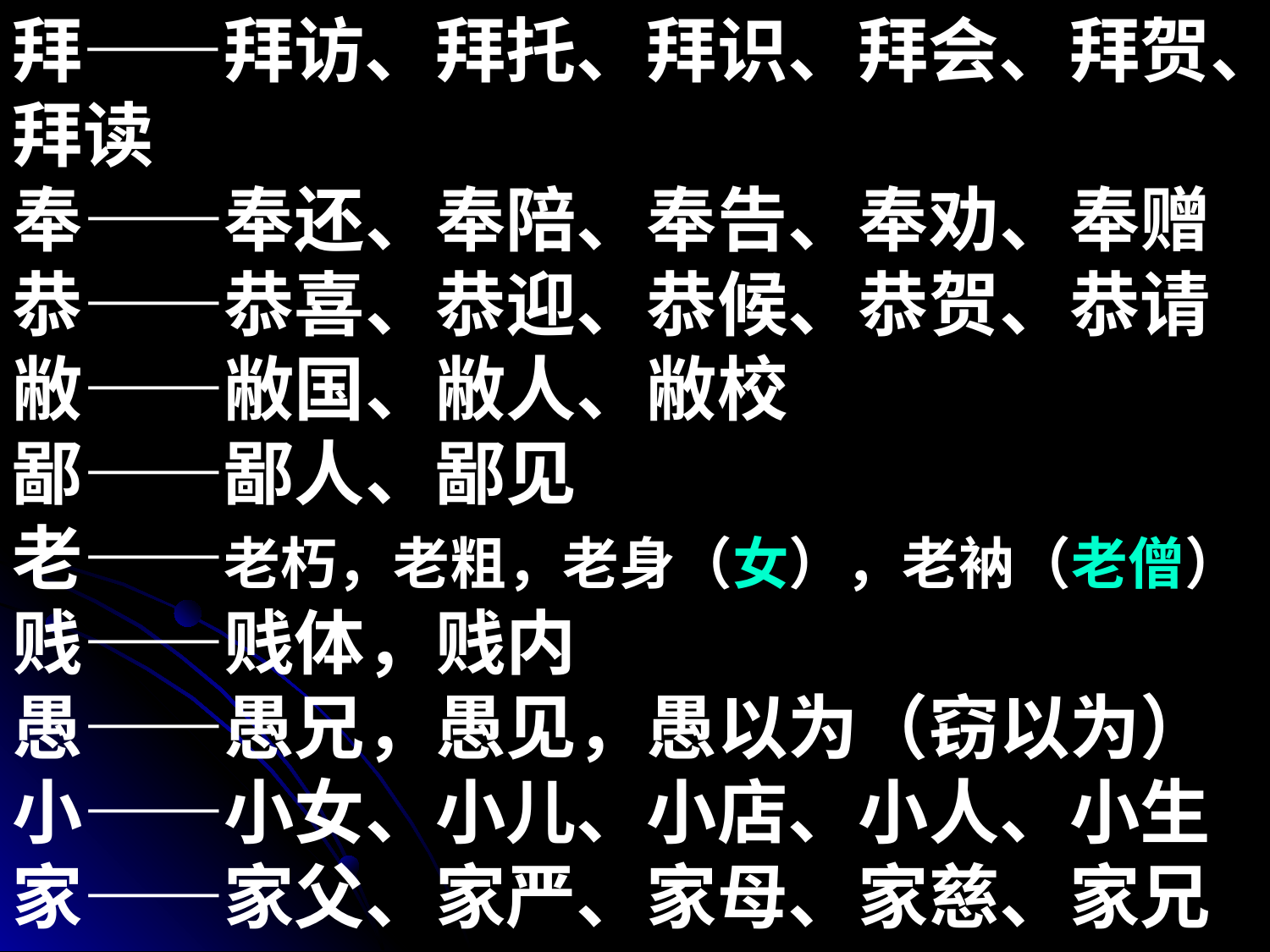

拜——拜访、拜托、拜识、拜会、拜贺、拜读
奉——奉还、奉陪、奉告、奉劝、奉赠
恭——恭喜、恭迎、恭候、恭贺、恭请
敝——敝国、敝人、敝校
鄙——鄙人、鄙见
老——老朽，老粗，老身（女），老衲（老僧）
贱——贱体，贱内
愚——愚兄，愚见，愚以为（窃以为）
小——小女、小儿、小店、小人、小生
家——家父、家严、家母、家慈、家兄